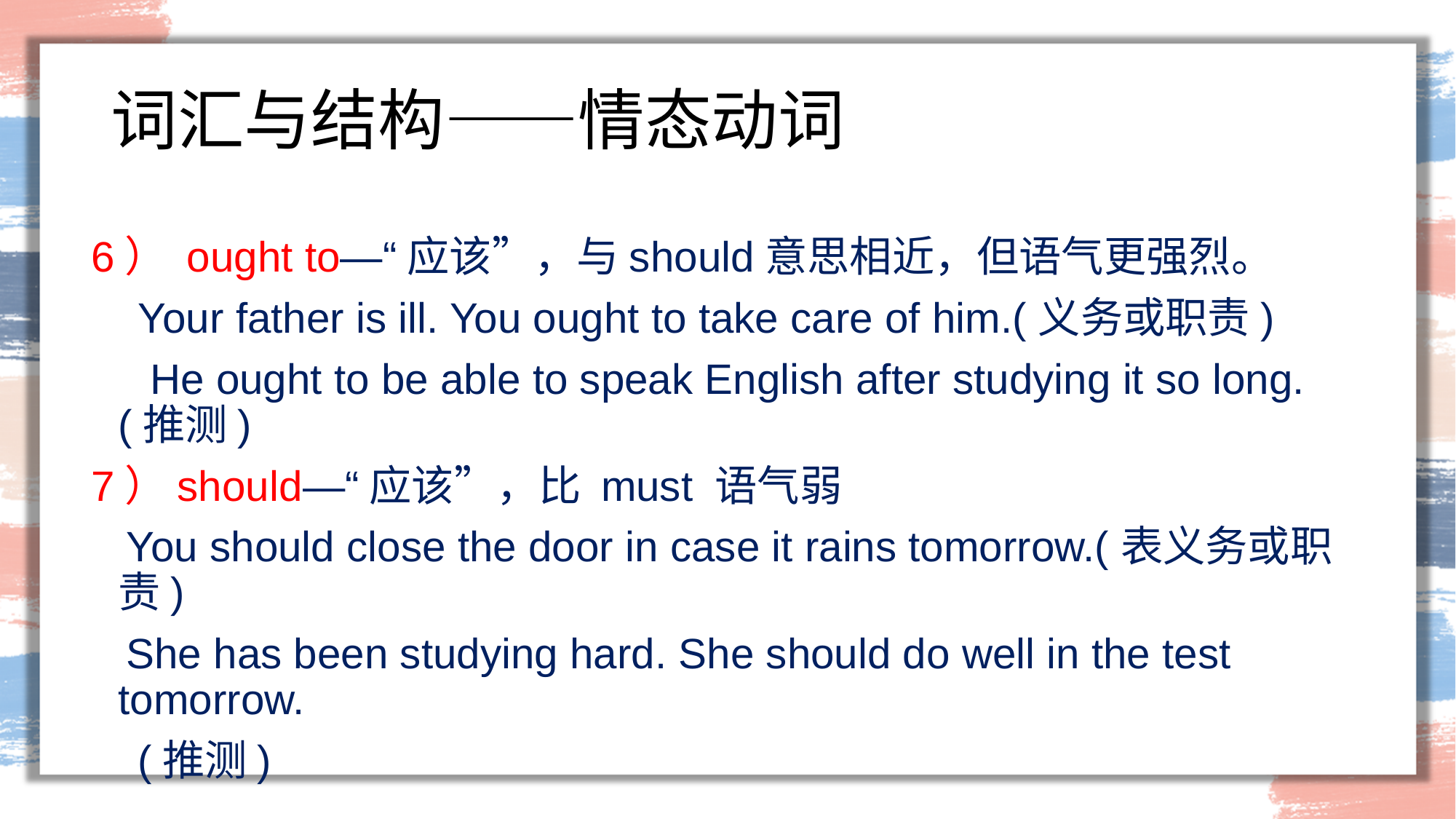

# 词汇与结构——情态动词
6） ought to—“应该”，与should意思相近，但语气更强烈。
    Your father is ill. You ought to take care of him.(义务或职责)
     He ought to be able to speak English after studying it so long.(推测)
7）should—“应该”，比 must 语气弱
   You should close the door in case it rains tomorrow.(表义务或职责)
   She has been studying hard. She should do well in the test tomorrow.
    (推测)